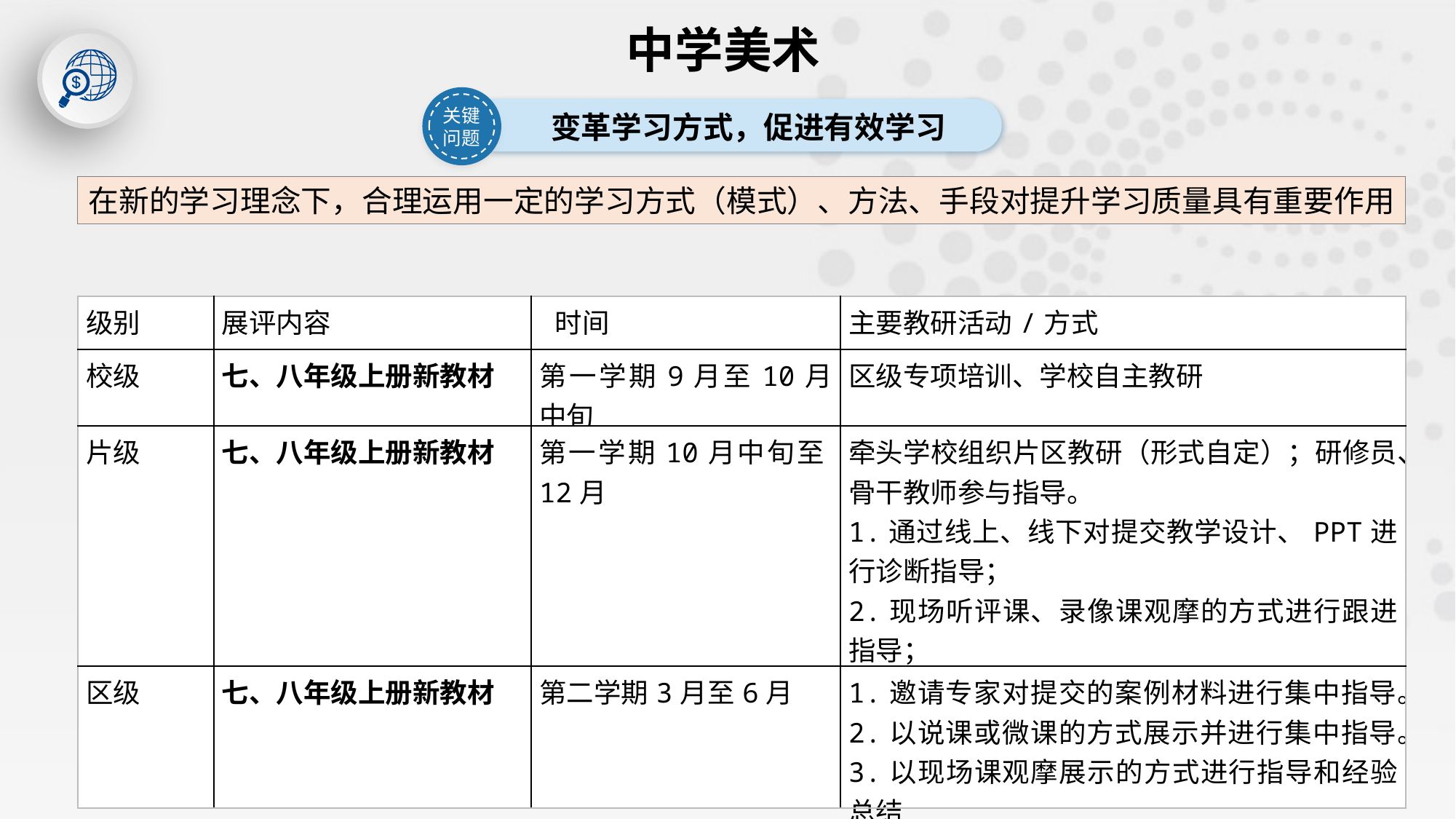

中学美术

关键问题

变革学习方式，促进有效学习
在新的学习理念下，合理运用一定的学习方式（模式）、方法、手段对提升学习质量具有重要作用
| 级别 | 展评内容 | 时间 | 主要教研活动/方式 |
| --- | --- | --- | --- |
| 校级 | 七、八年级上册新教材 | 第一学期9月至10月中旬 | 区级专项培训、学校自主教研 |
| 片级 | 七、八年级上册新教材 | 第一学期10月中旬至12月 | 牵头学校组织片区教研（形式自定）；研修员、骨干教师参与指导。 1.通过线上、线下对提交教学设计、PPT进行诊断指导； 2.现场听评课、录像课观摩的方式进行跟进指导； 3.片区展示与指导 |
| 区级 | 七、八年级上册新教材 | 第二学期3月至6月 | 1.邀请专家对提交的案例材料进行集中指导。 2.以说课或微课的方式展示并进行集中指导。 3.以现场课观摩展示的方式进行指导和经验总结 |